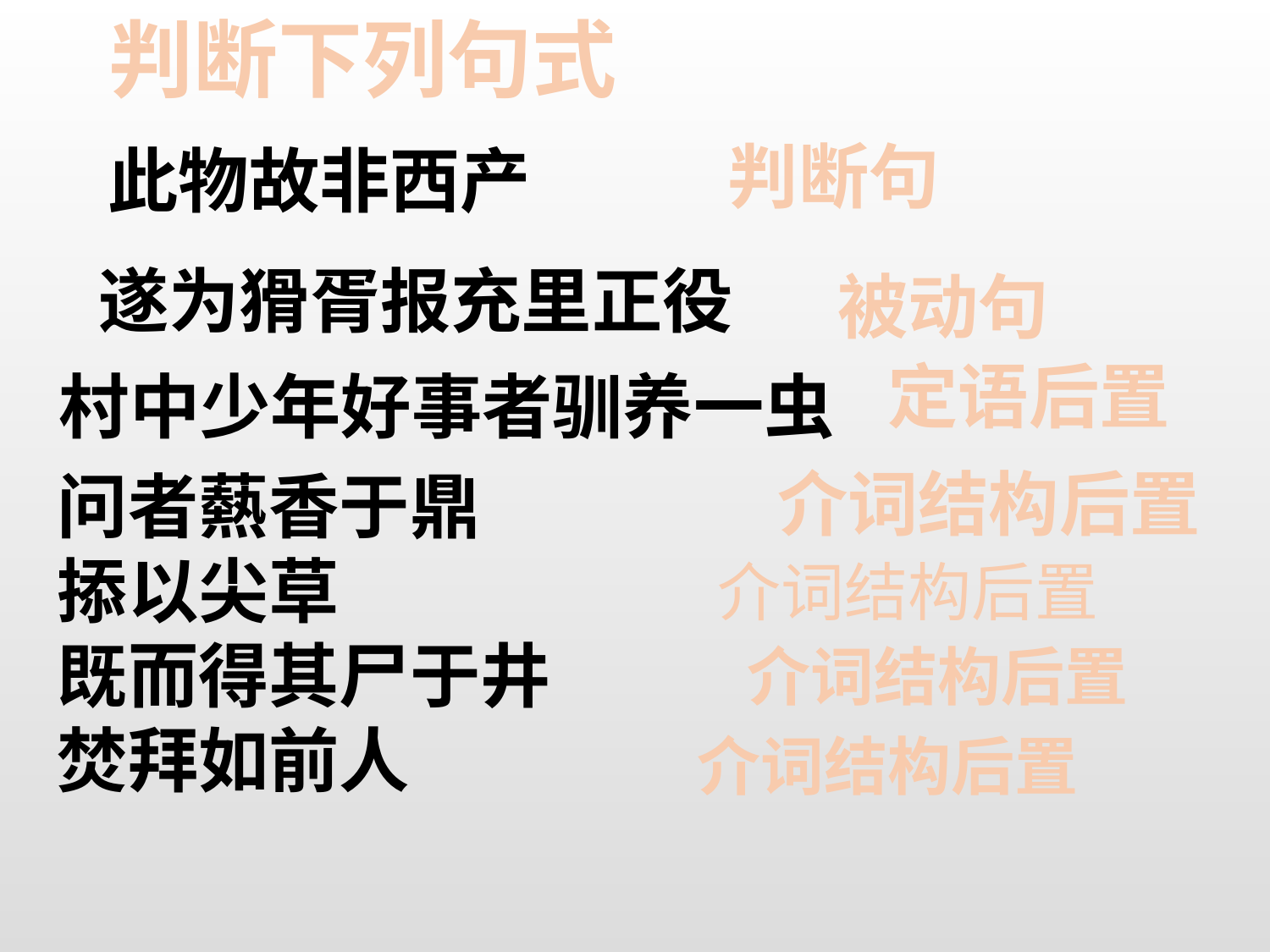

判断下列句式
判断句
此物故非西产
遂为猾胥报充里正役
被动句
定语后置
村中少年好事者驯养一虫
介词结构后置
问者爇香于鼎
掭以尖草
既而得其尸于井
焚拜如前人
介词结构后置
介词结构后置
介词结构后置